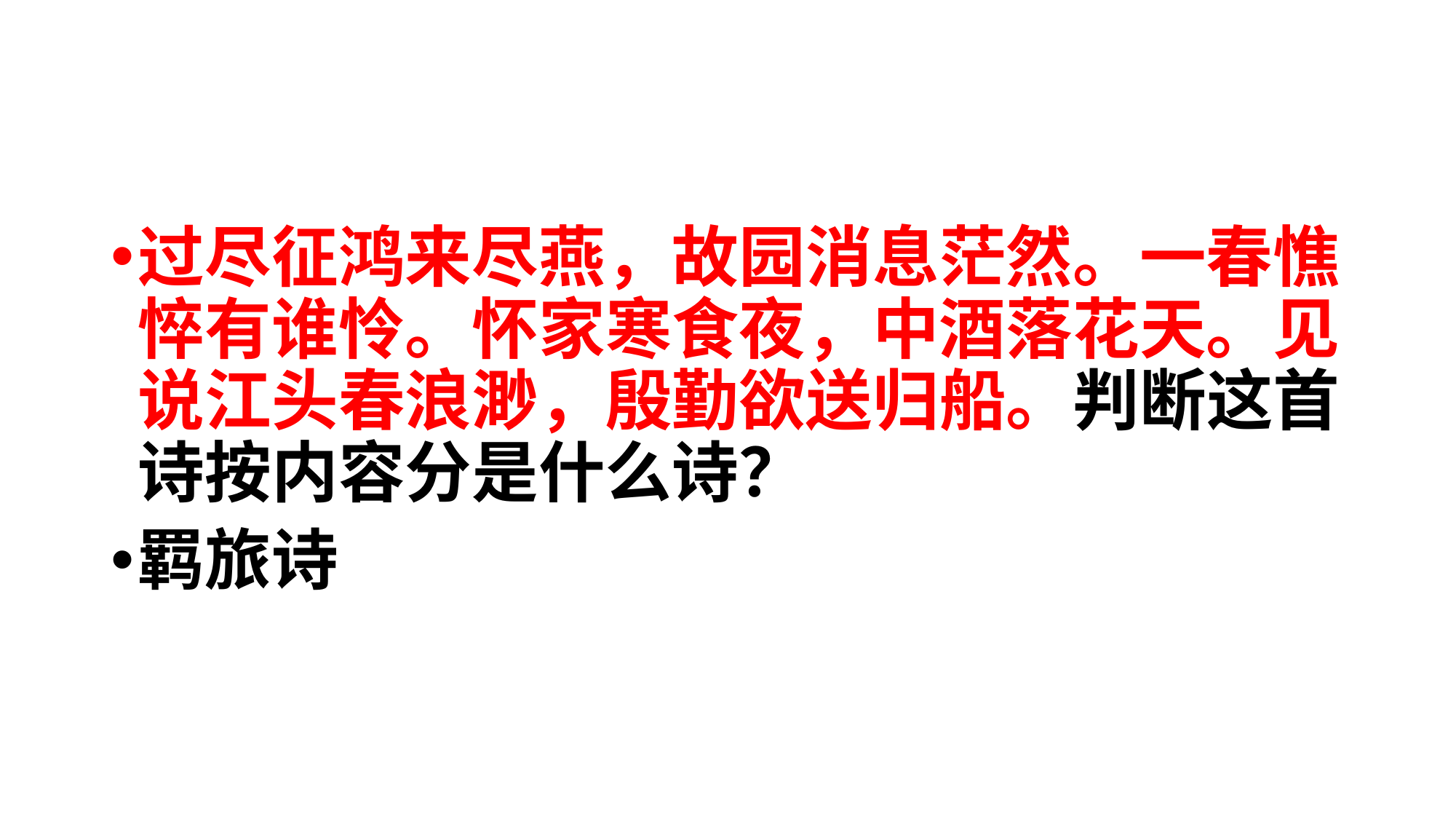

#
过尽征鸿来尽燕，故园消息茫然。一春憔悴有谁怜。怀家寒食夜，中酒落花天。见说江头春浪渺，殷勤欲送归船。判断这首诗按内容分是什么诗？
羁旅诗